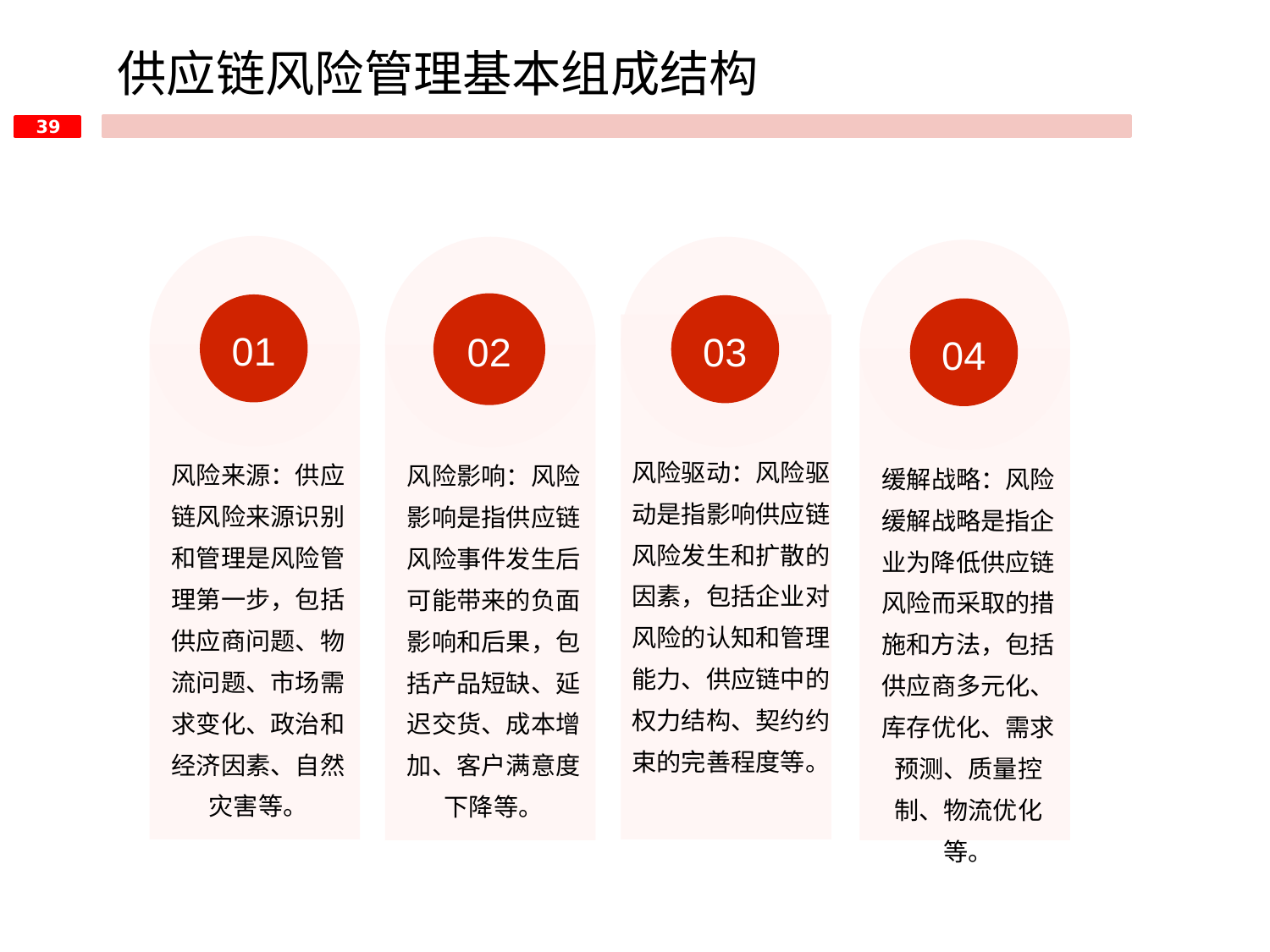

供应链风险管理基本组成结构
39

01
02
03
04

风险驱动：风险驱动是指影响供应链风险发生和扩散的因素，包括企业对风险的认知和管理能力、供应链中的权力结构、契约约束的完善程度等。
风险来源：供应链风险来源识别和管理是风险管理第一步，包括供应商问题、物流问题、市场需求变化、政治和经济因素、自然灾害等。
风险影响：风险影响是指供应链风险事件发生后可能带来的负面影响和后果，包括产品短缺、延迟交货、成本增加、客户满意度下降等。
缓解战略：风险缓解战略是指企业为降低供应链风险而采取的措施和方法，包括供应商多元化、库存优化、需求预测、质量控制、物流优化等。